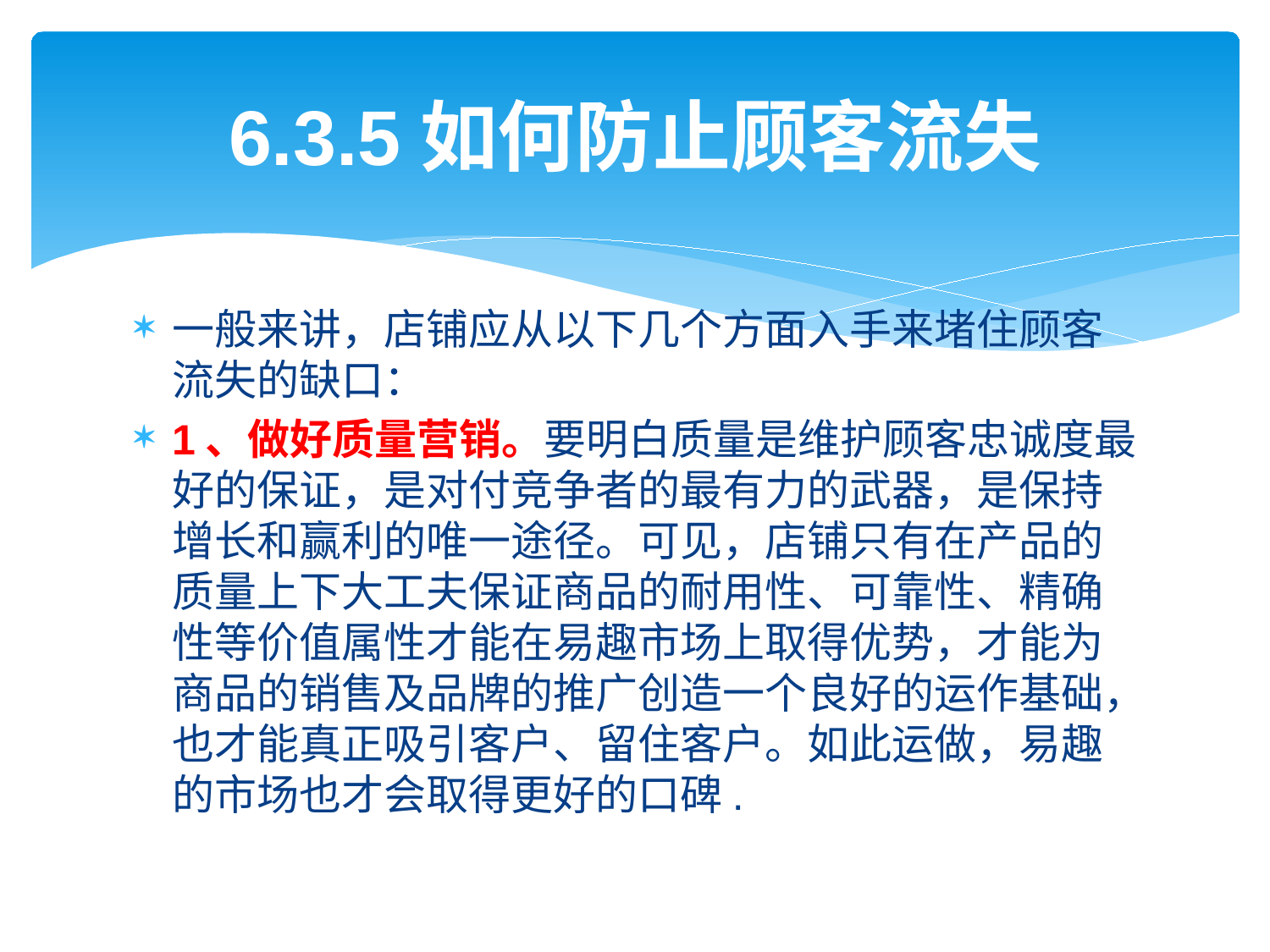

# 6.3.5如何防止顾客流失
一般来讲，店铺应从以下几个方面入手来堵住顾客流失的缺口：
1、做好质量营销。要明白质量是维护顾客忠诚度最好的保证，是对付竞争者的最有力的武器，是保持增长和赢利的唯一途径。可见，店铺只有在产品的质量上下大工夫保证商品的耐用性、可靠性、精确性等价值属性才能在易趣市场上取得优势，才能为商品的销售及品牌的推广创造一个良好的运作基础，也才能真正吸引客户、留住客户。如此运做，易趣的市场也才会取得更好的口碑.